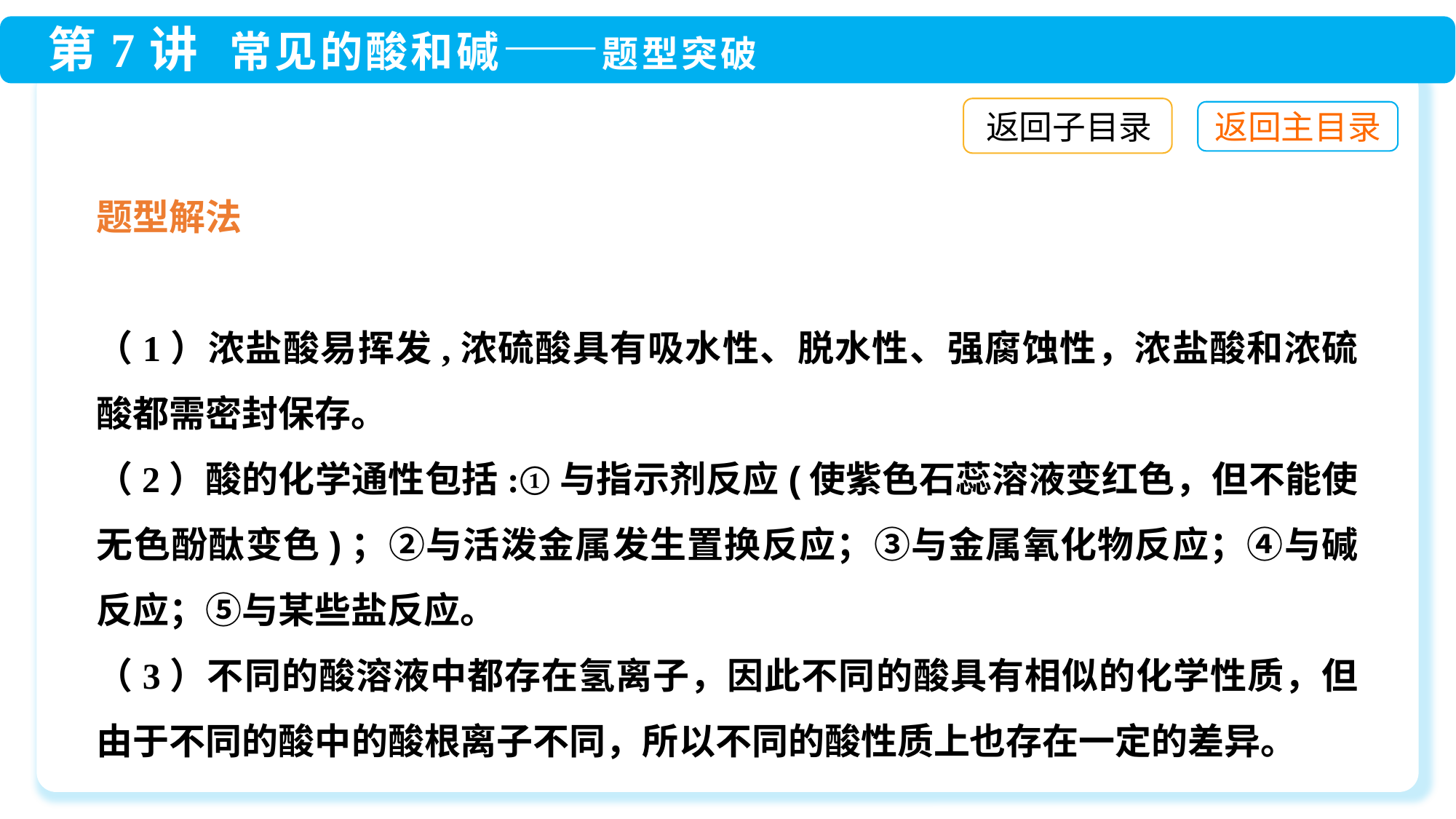

返回子目录
题型解法

（1）浓盐酸易挥发,浓硫酸具有吸水性、脱水性、强腐蚀性，浓盐酸和浓硫酸都需密封保存。
（2）酸的化学通性包括:①与指示剂反应(使紫色石蕊溶液变红色，但不能使无色酚酞变色)；②与活泼金属发生置换反应；③与金属氧化物反应；④与碱反应；⑤与某些盐反应。
（3）不同的酸溶液中都存在氢离子，因此不同的酸具有相似的化学性质，但由于不同的酸中的酸根离子不同，所以不同的酸性质上也存在一定的差异。